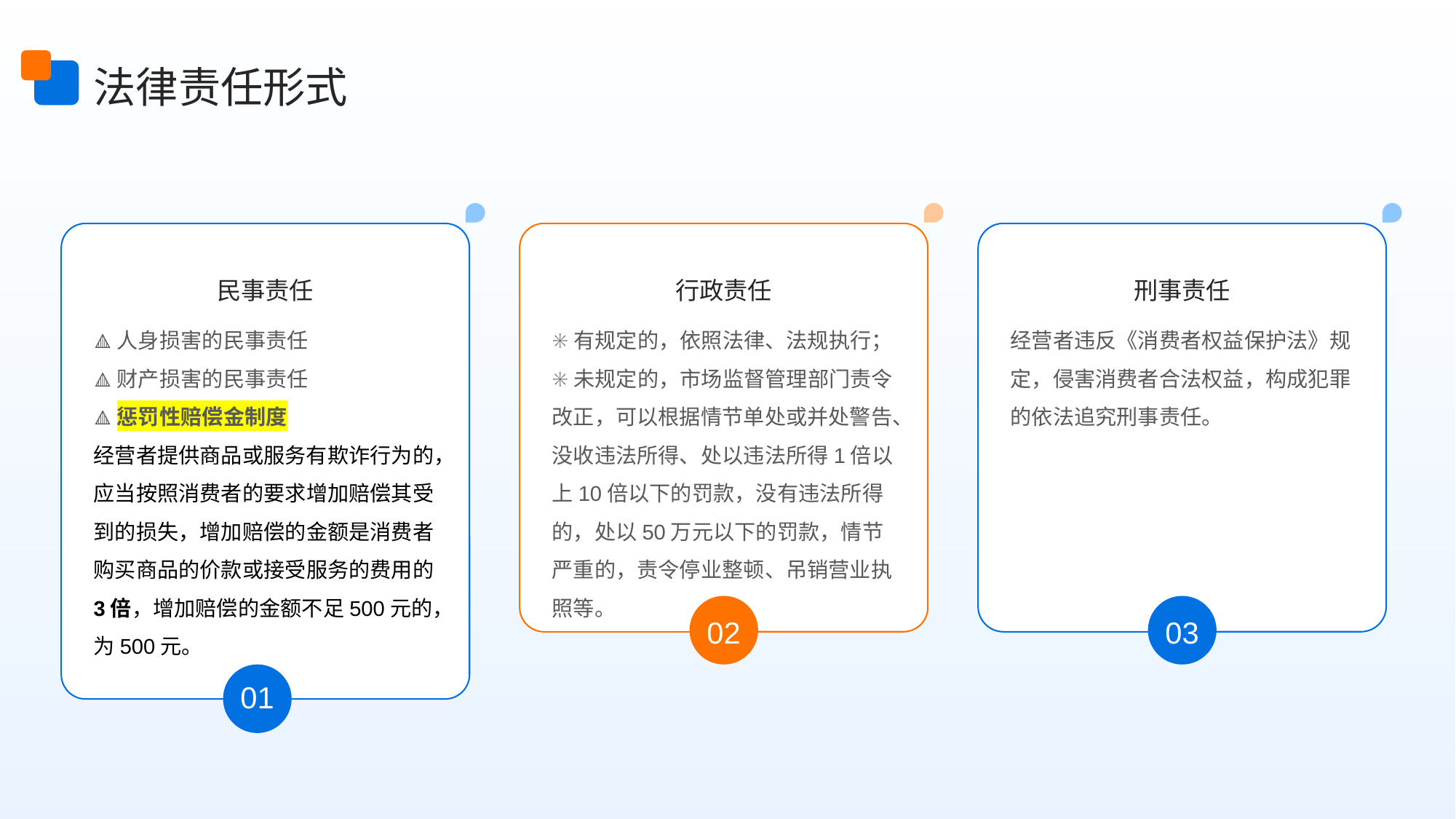

法律责任形式

民事责任
行政责任
刑事责任
🔺人身损害的民事责任
🔺财产损害的民事责任
🔺惩罚性赔偿金制度
经营者提供商品或服务有欺诈行为的，应当按照消费者的要求增加赔偿其受到的损失，增加赔偿的金额是消费者购买商品的价款或接受服务的费用的3倍，增加赔偿的金额不足500元的，为500元。
经营者违反《消费者权益保护法》规定，侵害消费者合法权益，构成犯罪的依法追究刑事责任。

✳有规定的，依照法律、法规执行；
✳未规定的，市场监督管理部门责令改正，可以根据情节单处或并处警告、没收违法所得、处以违法所得1倍以上10倍以下的罚款，没有违法所得的，处以50万元以下的罚款，情节严重的，责令停业整顿、吊销营业执照等。

02
03

01